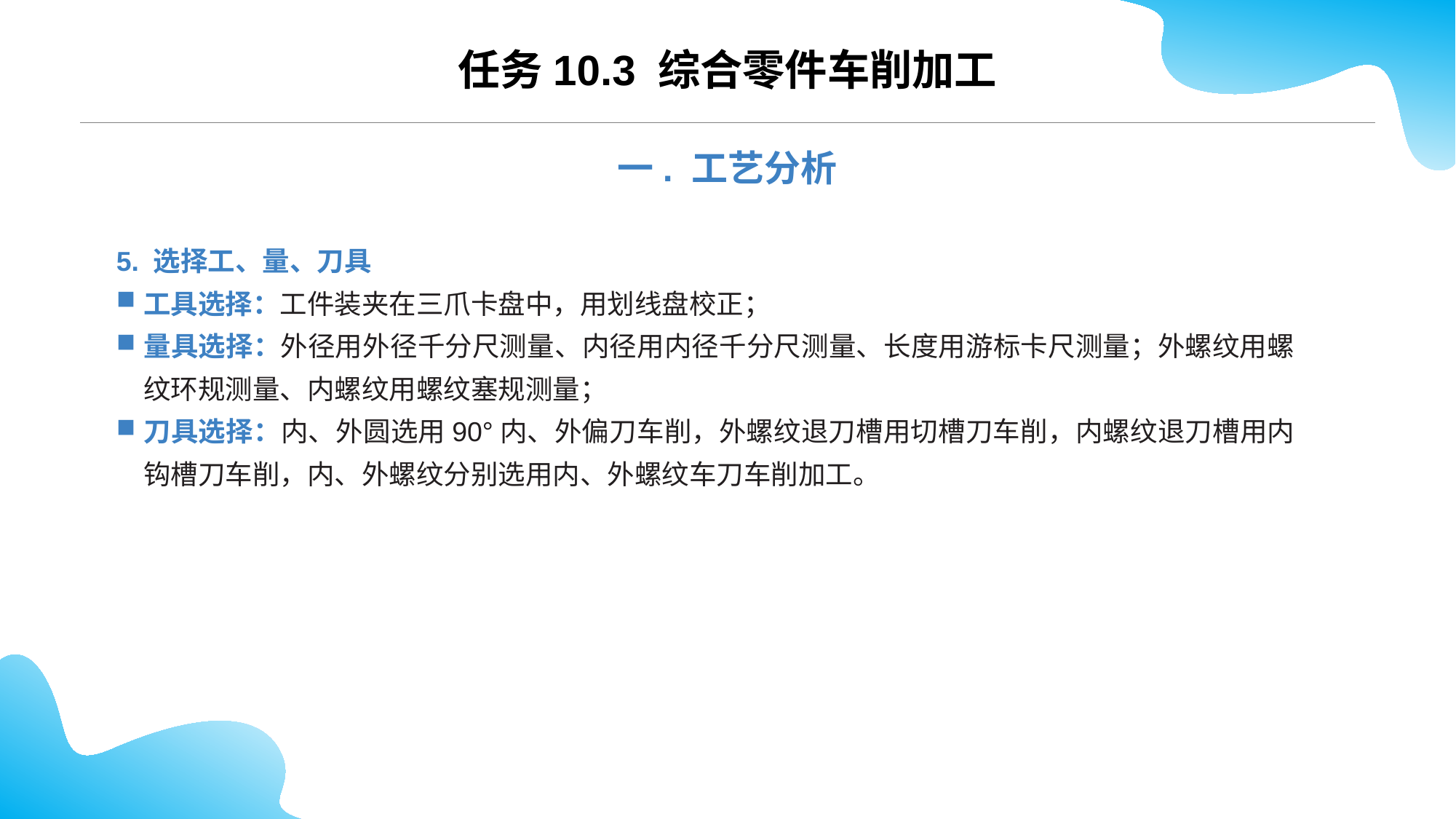

CONTENTS
任务10.3 综合零件车削加工
一. 工艺分析
5. 选择工、量、刀具
工具选择：工件装夹在三爪卡盘中，用划线盘校正；
量具选择：外径用外径千分尺测量、内径用内径千分尺测量、长度用游标卡尺测量；外螺纹用螺纹环规测量、内螺纹用螺纹塞规测量；
刀具选择：内、外圆选用90°内、外偏刀车削，外螺纹退刀槽用切槽刀车削，内螺纹退刀槽用内钩槽刀车削，内、外螺纹分别选用内、外螺纹车刀车削加工。